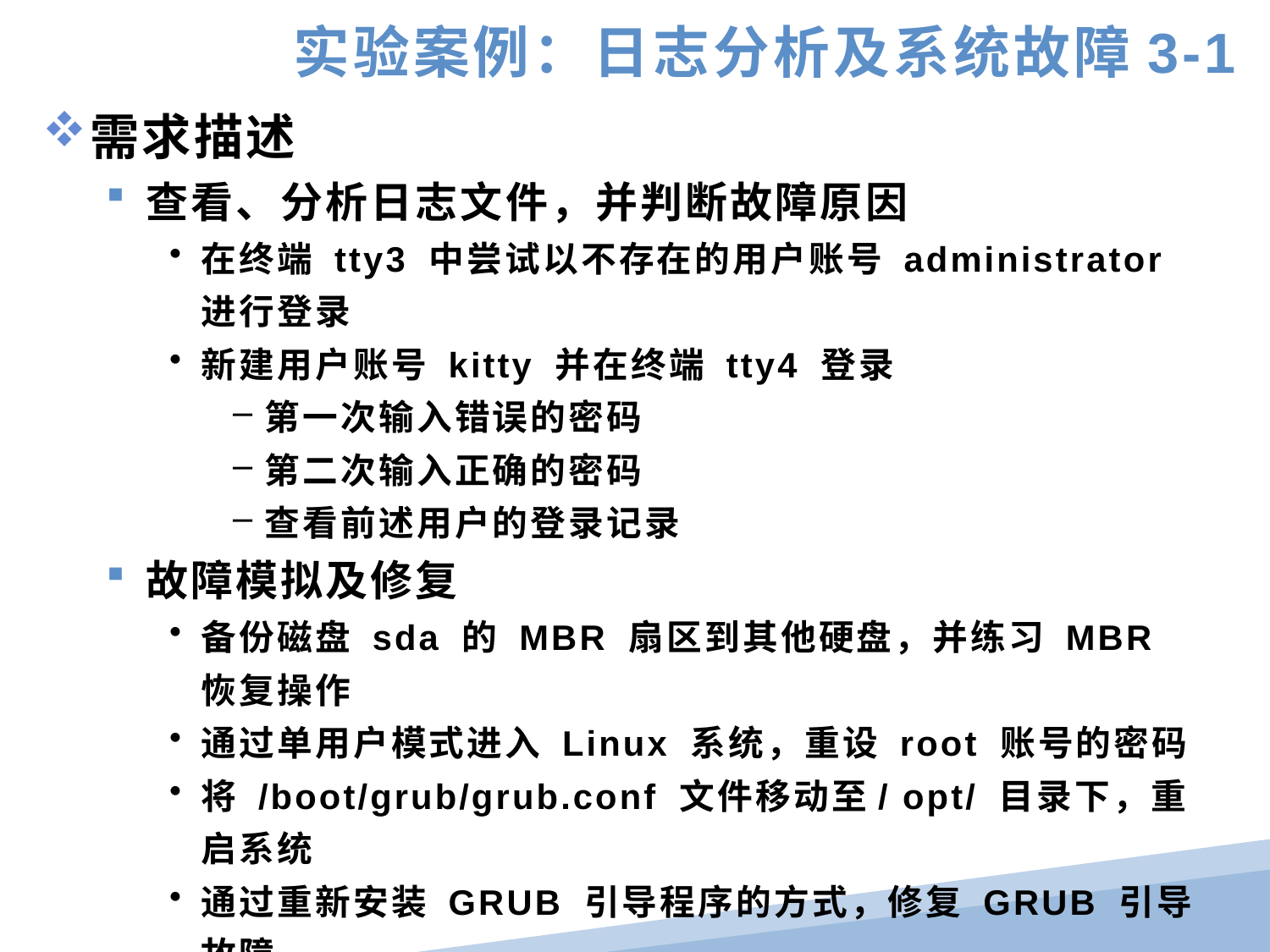

实验案例：日志分析及系统故障3-1
需求描述
查看、分析日志文件，并判断故障原因
在终端 tty3 中尝试以不存在的用户账号 administrator 进行登录
新建用户账号 kitty 并在终端 tty4 登录
第一次输入错误的密码
第二次输入正确的密码
查看前述用户的登录记录
故障模拟及修复
备份磁盘 sda 的 MBR 扇区到其他硬盘，并练习 MBR 恢复操作
通过单用户模式进入 Linux 系统，重设 root 账号的密码
将 /boot/grub/grub.conf 文件移动至/ opt/ 目录下，重启系统
通过重新安装 GRUB 引导程序的方式，修复 GRUB 引导故障